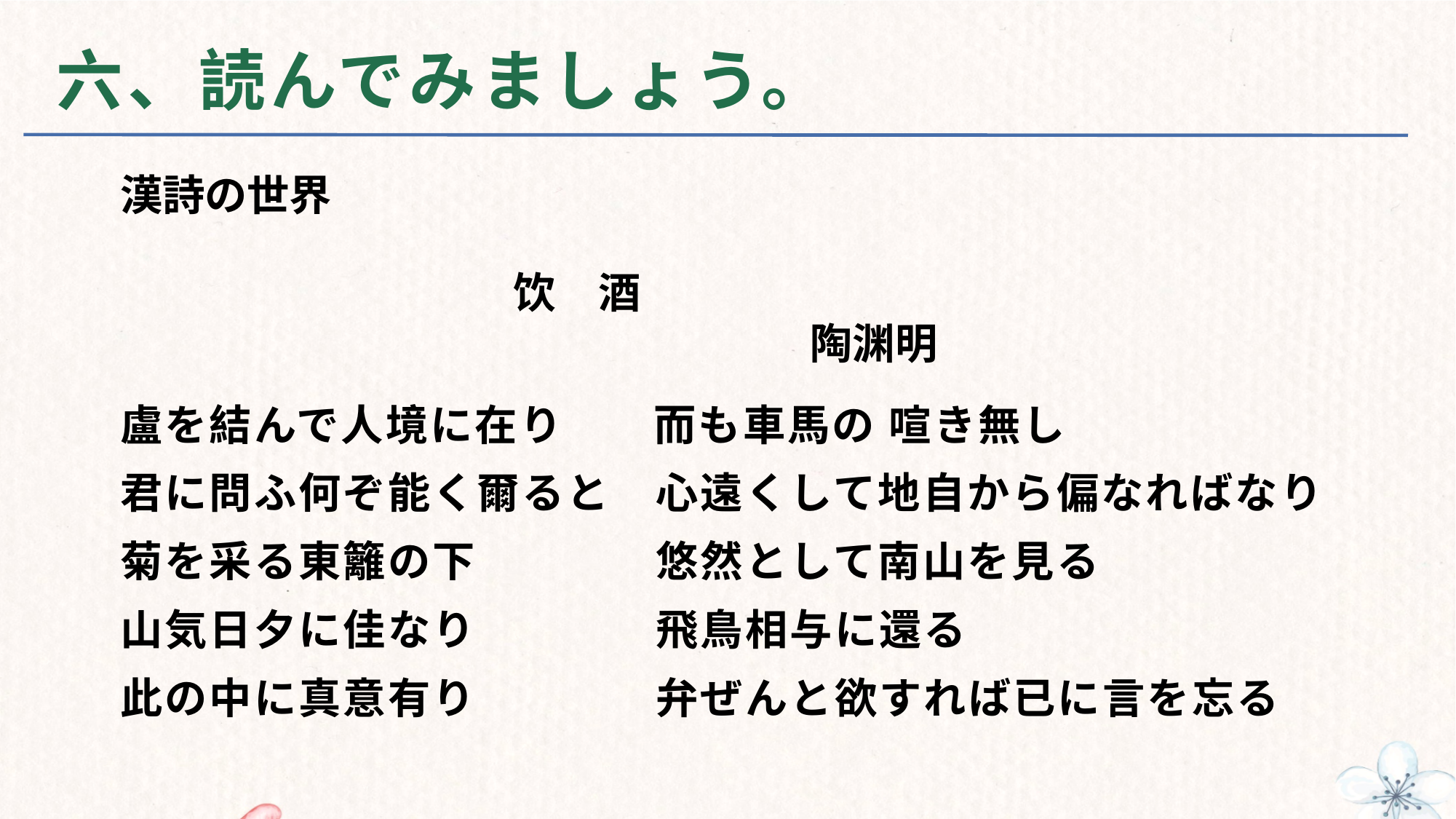

# 六、読んでみましょう。
漢詩の世界
　　饮　酒
　　　　　　　　　陶渊明
盧を結んで人境に在り　　而も車馬の 喧き無し
君に問ふ何ぞ能く爾ると　心遠くして地自から偏なればなり
菊を采る東籬の下　　　　悠然として南山を見る
山気日夕に佳なり　　　　飛鳥相与に還る
此の中に真意有り　　　　弁ぜんと欲すれば已に言を忘る